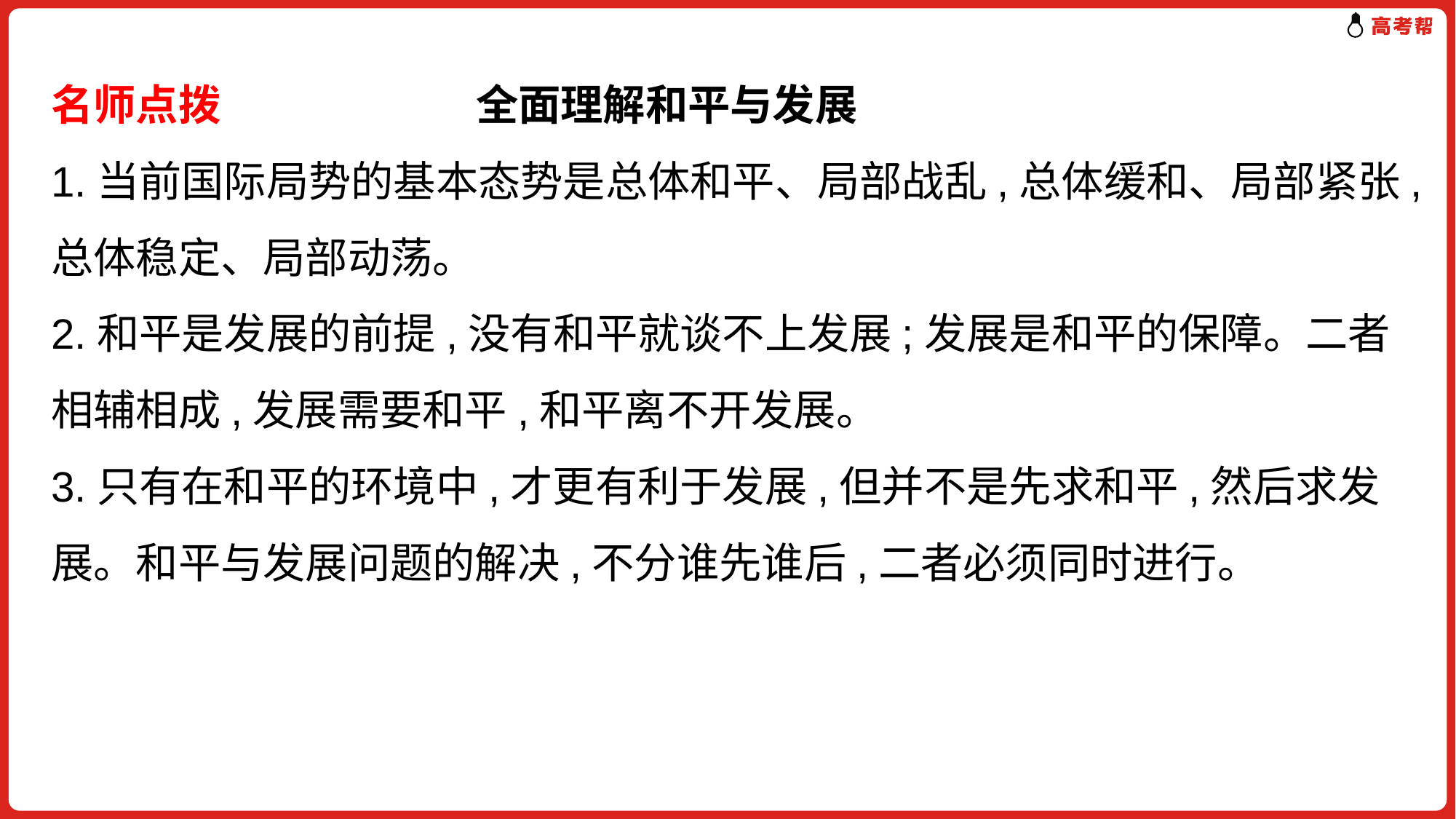

# 名师点拨 　　                 全面理解和平与发展 1.当前国际局势的基本态势是总体和平、局部战乱,总体缓和、局部紧张,总体稳定、局部动荡。 2.和平是发展的前提,没有和平就谈不上发展;发展是和平的保障。二者相辅相成,发展需要和平,和平离不开发展。 3.只有在和平的环境中,才更有利于发展,但并不是先求和平,然后求发展。和平与发展问题的解决,不分谁先谁后,二者必须同时进行。